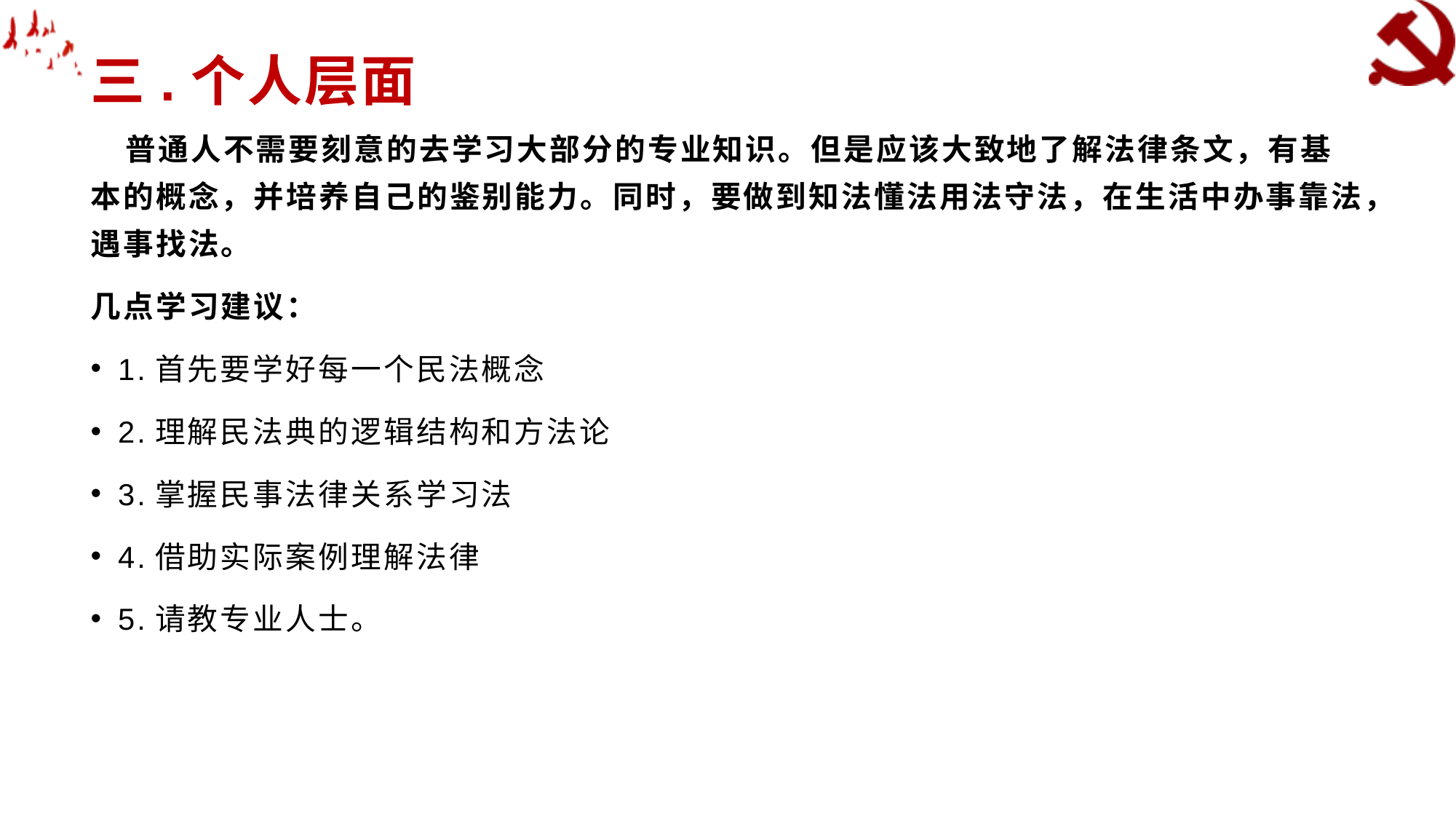

# 三.个人层面
   普通人不需要刻意的去学习大部分的专业知识。但是应该大致地了解法律条文，有基本的概念，并培养自己的鉴别能力。同时，要做到知法懂法用法守法，在生活中办事靠法，遇事找法。
几点学习建议：
1.首先要学好每一个民法概念
2.理解民法典的逻辑结构和方法论
3.掌握民事法律关系学习法
4.借助实际案例理解法律
5.请教专业人士。